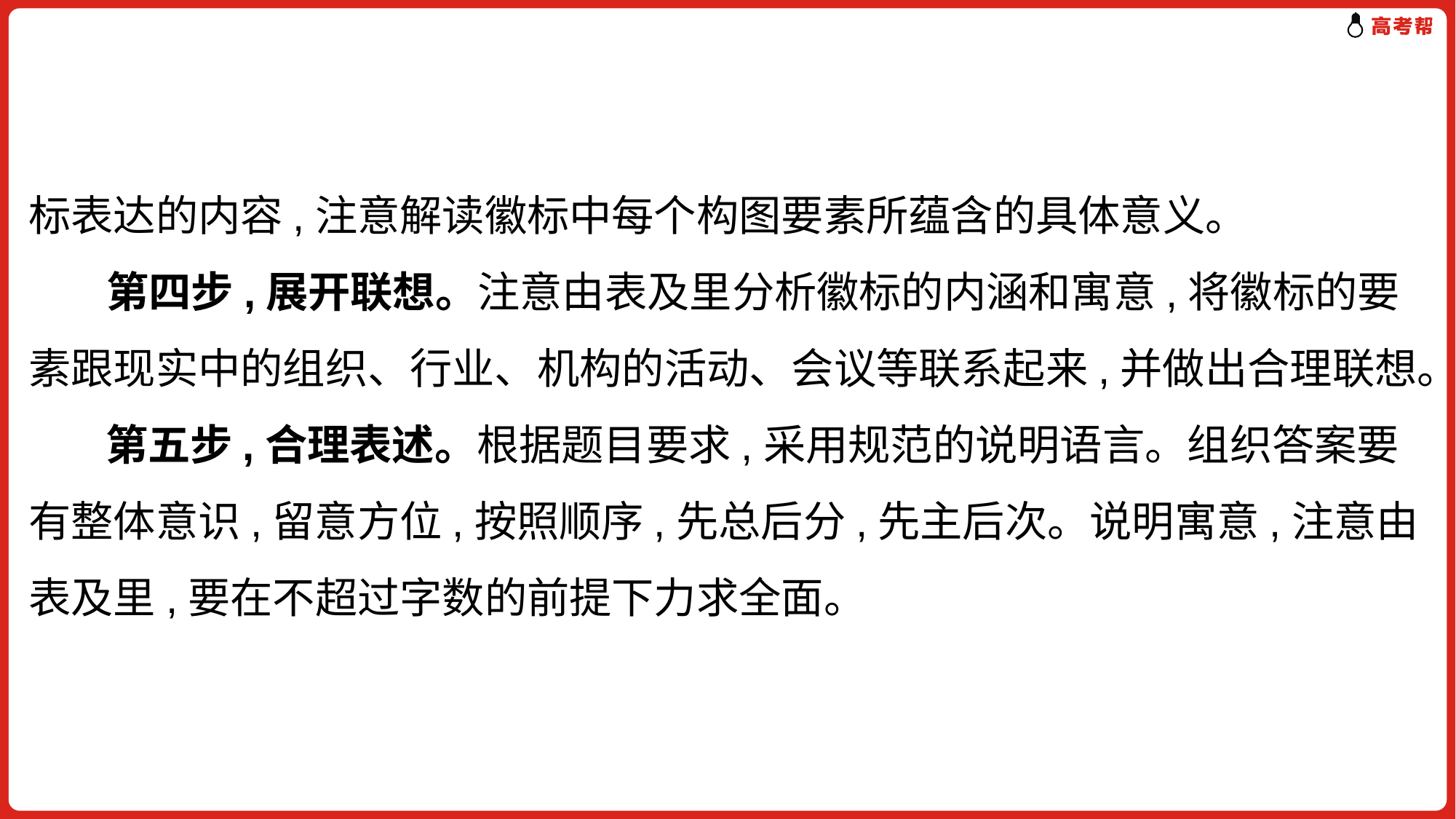

标表达的内容,注意解读徽标中每个构图要素所蕴含的具体意义。
       第四步,展开联想。注意由表及里分析徽标的内涵和寓意,将徽标的要素跟现实中的组织、行业、机构的活动、会议等联系起来,并做出合理联想。
       第五步,合理表述。根据题目要求,采用规范的说明语言。组织答案要有整体意识,留意方位,按照顺序,先总后分,先主后次。说明寓意,注意由表及里,要在不超过字数的前提下力求全面。